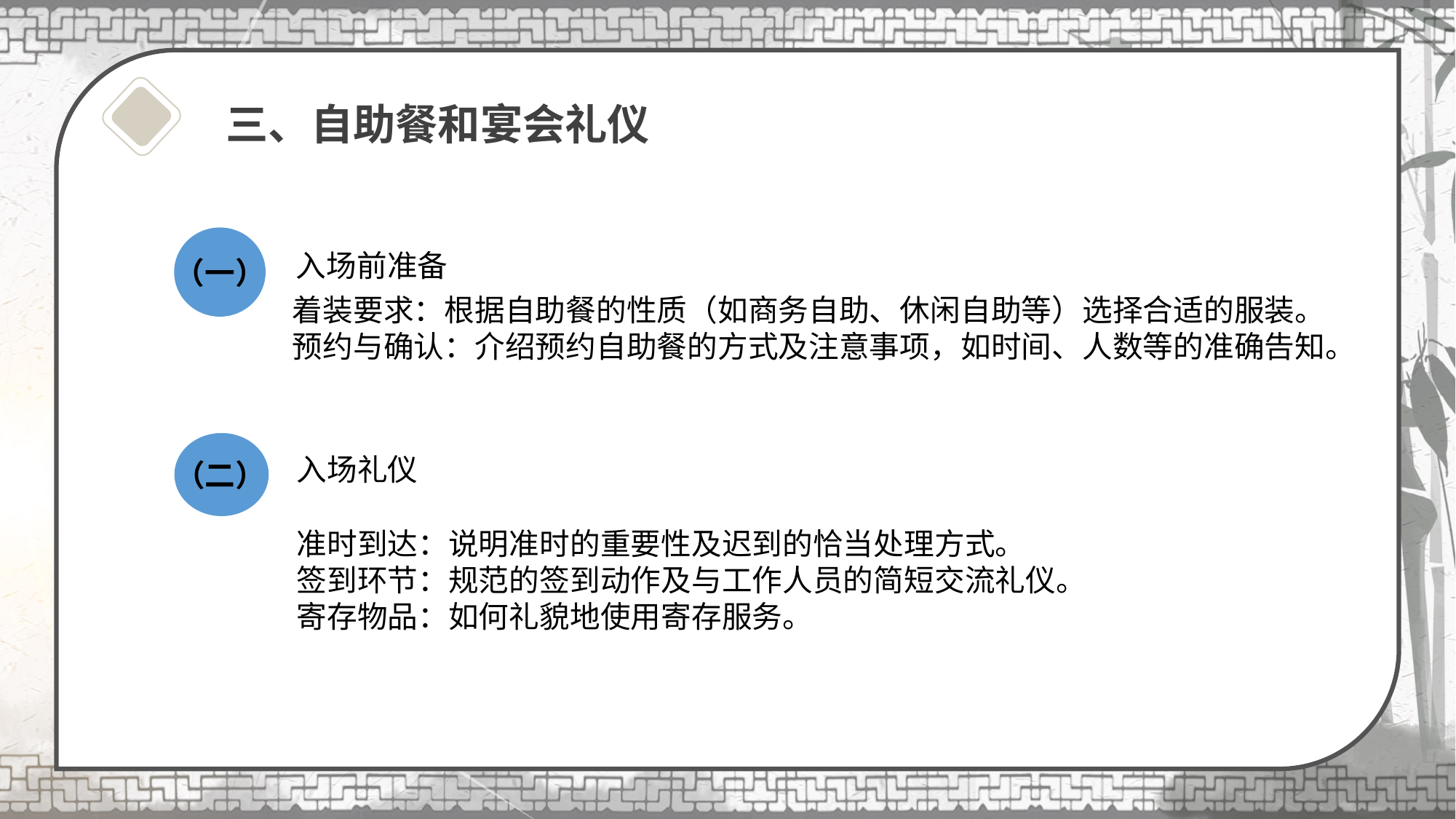

# 三、自助餐和宴会礼仪

入场前准备
（一）

着装要求：根据自助餐的性质（如商务自助、休闲自助等）选择合适的服装。预约与确认：介绍预约自助餐的方式及注意事项，如时间、人数等的准确告知。

（二）
入场礼仪

准时到达：说明准时的重要性及迟到的恰当处理方式。
签到环节：规范的签到动作及与工作人员的简短交流礼仪。
寄存物品：如何礼貌地使用寄存服务。